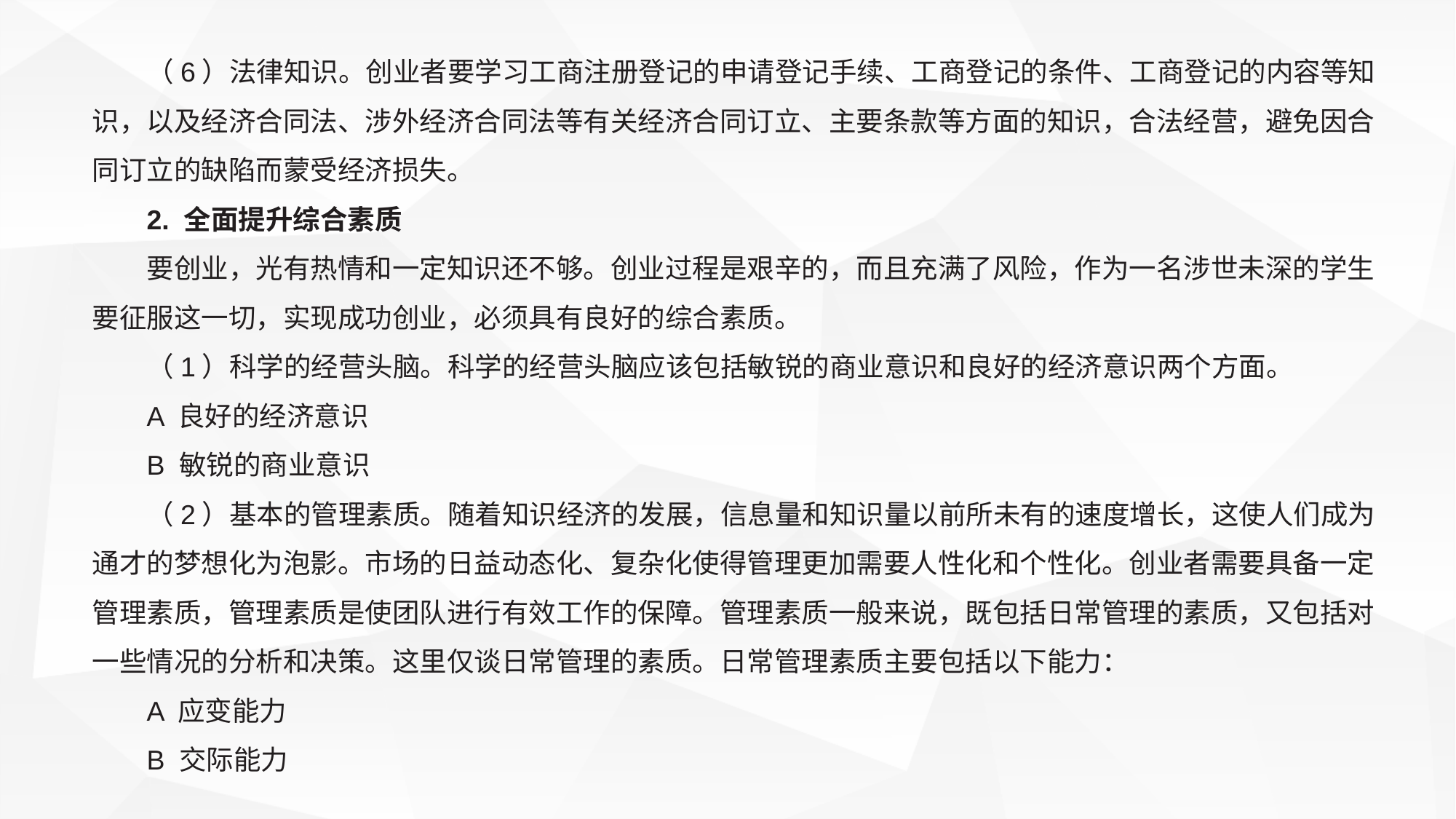

（6）法律知识。创业者要学习工商注册登记的申请登记手续、工商登记的条件、工商登记的内容等知识，以及经济合同法、涉外经济合同法等有关经济合同订立、主要条款等方面的知识，合法经营，避免因合同订立的缺陷而蒙受经济损失。
2. 全面提升综合素质
要创业，光有热情和一定知识还不够。创业过程是艰辛的，而且充满了风险，作为一名涉世未深的学生要征服这一切，实现成功创业，必须具有良好的综合素质。
（1）科学的经营头脑。科学的经营头脑应该包括敏锐的商业意识和良好的经济意识两个方面。
A 良好的经济意识
B 敏锐的商业意识
（2）基本的管理素质。随着知识经济的发展，信息量和知识量以前所未有的速度增长，这使人们成为通才的梦想化为泡影。市场的日益动态化、复杂化使得管理更加需要人性化和个性化。创业者需要具备一定管理素质，管理素质是使团队进行有效工作的保障。管理素质一般来说，既包括日常管理的素质，又包括对一些情况的分析和决策。这里仅谈日常管理的素质。日常管理素质主要包括以下能力：
A 应变能力
B 交际能力